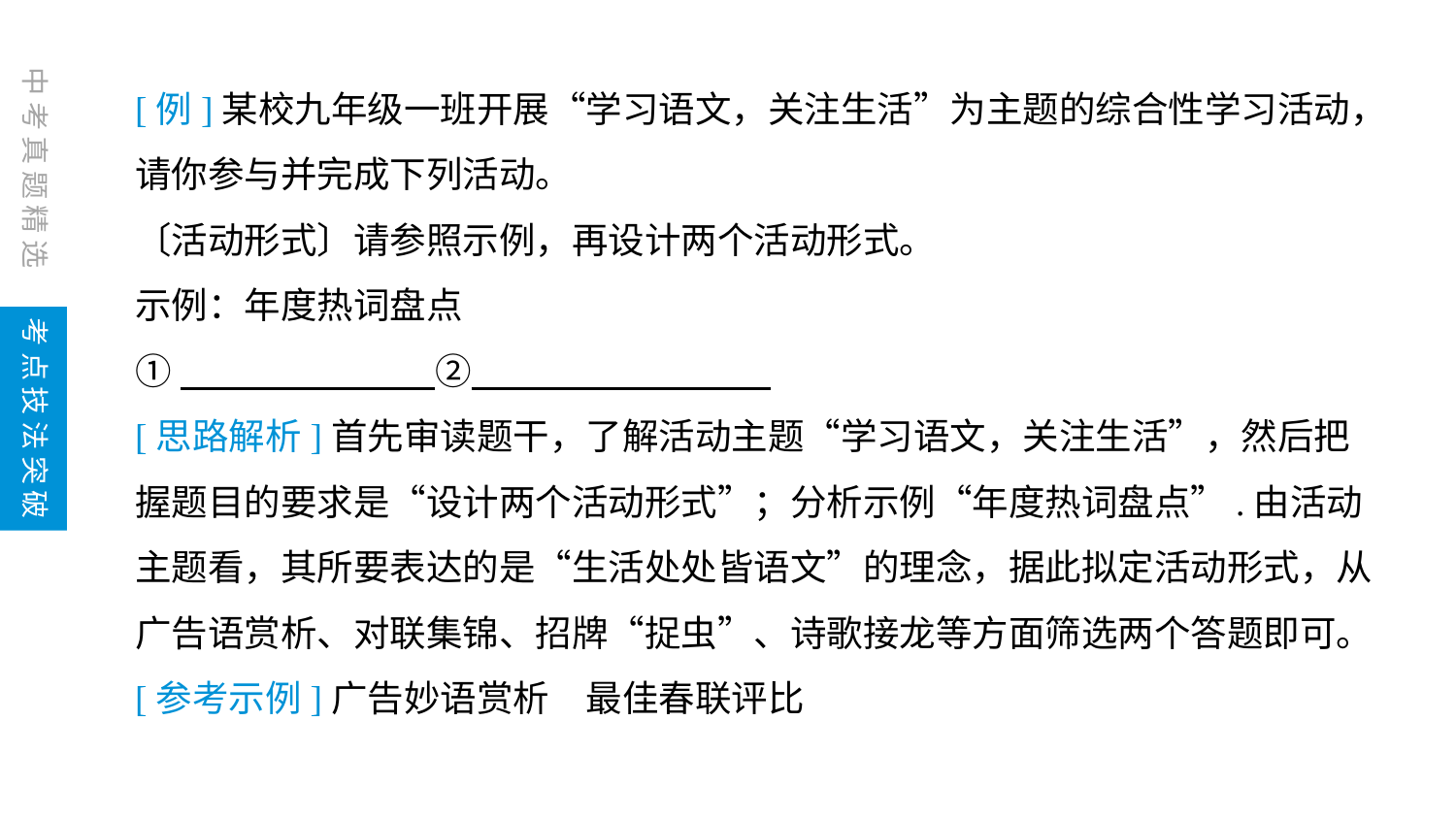

[例]某校九年级一班开展“学习语文，关注生活”为主题的综合性学习活动，请你参与并完成下列活动。
〔活动形式〕请参照示例，再设计两个活动形式。
示例：年度热词盘点
①　　　　　　　②
[思路解析]首先审读题干，了解活动主题“学习语文，关注生活”，然后把握题目的要求是“设计两个活动形式”；分析示例“年度热词盘点”.由活动主题看，其所要表达的是“生活处处皆语文”的理念，据此拟定活动形式，从广告语赏析、对联集锦、招牌“捉虫”、诗歌接龙等方面筛选两个答题即可。
[参考示例]广告妙语赏析　最佳春联评比